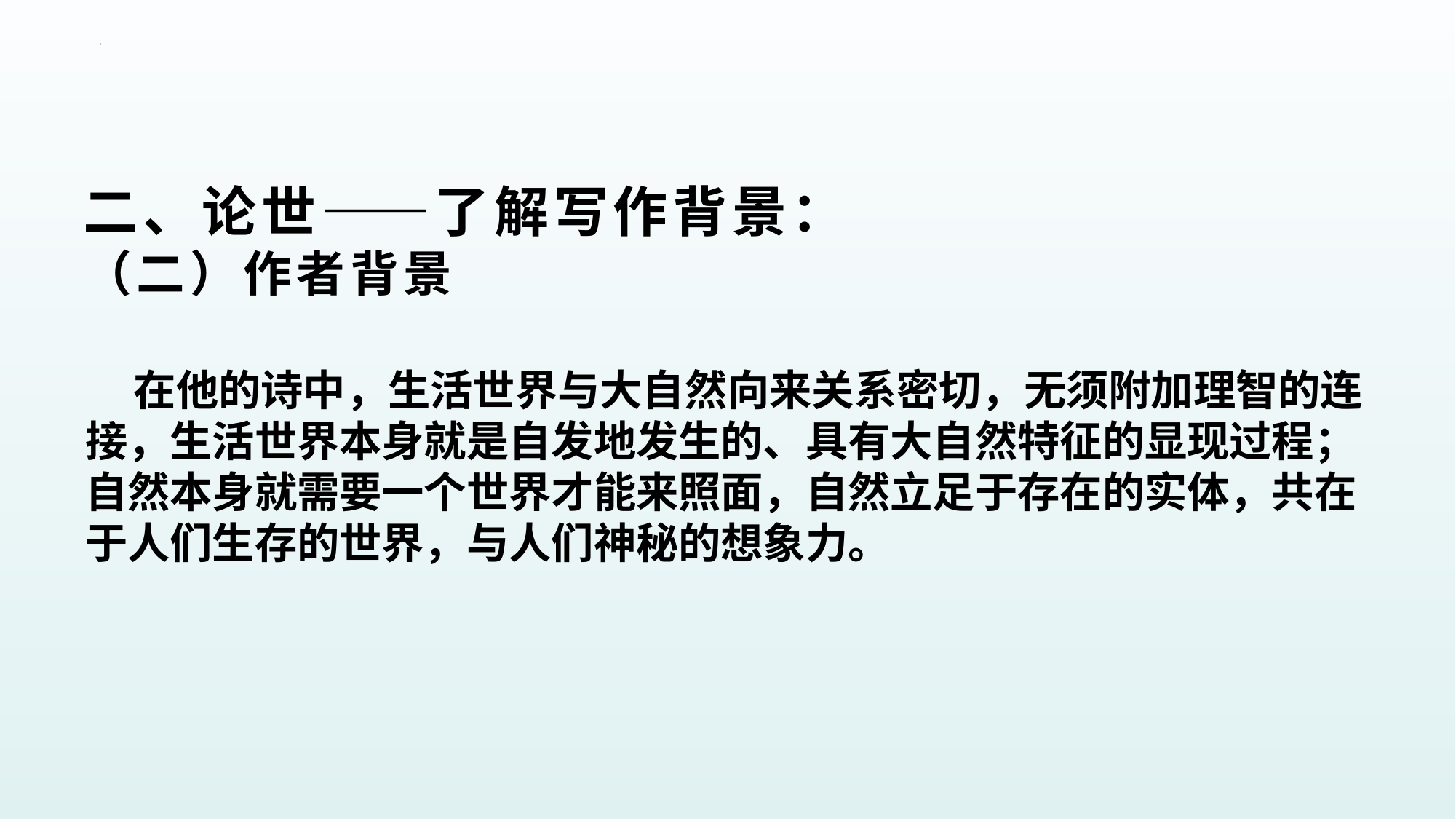

二、论世——了解写作背景：
（二）作者背景
    在他的诗中，生活世界与大自然向来关系密切，无须附加理智的连接，生活世界本身就是自发地发生的、具有大自然特征的显现过程；自然本身就需要一个世界才能来照面，自然立足于存在的实体，共在于人们生存的世界，与人们神秘的想象力。